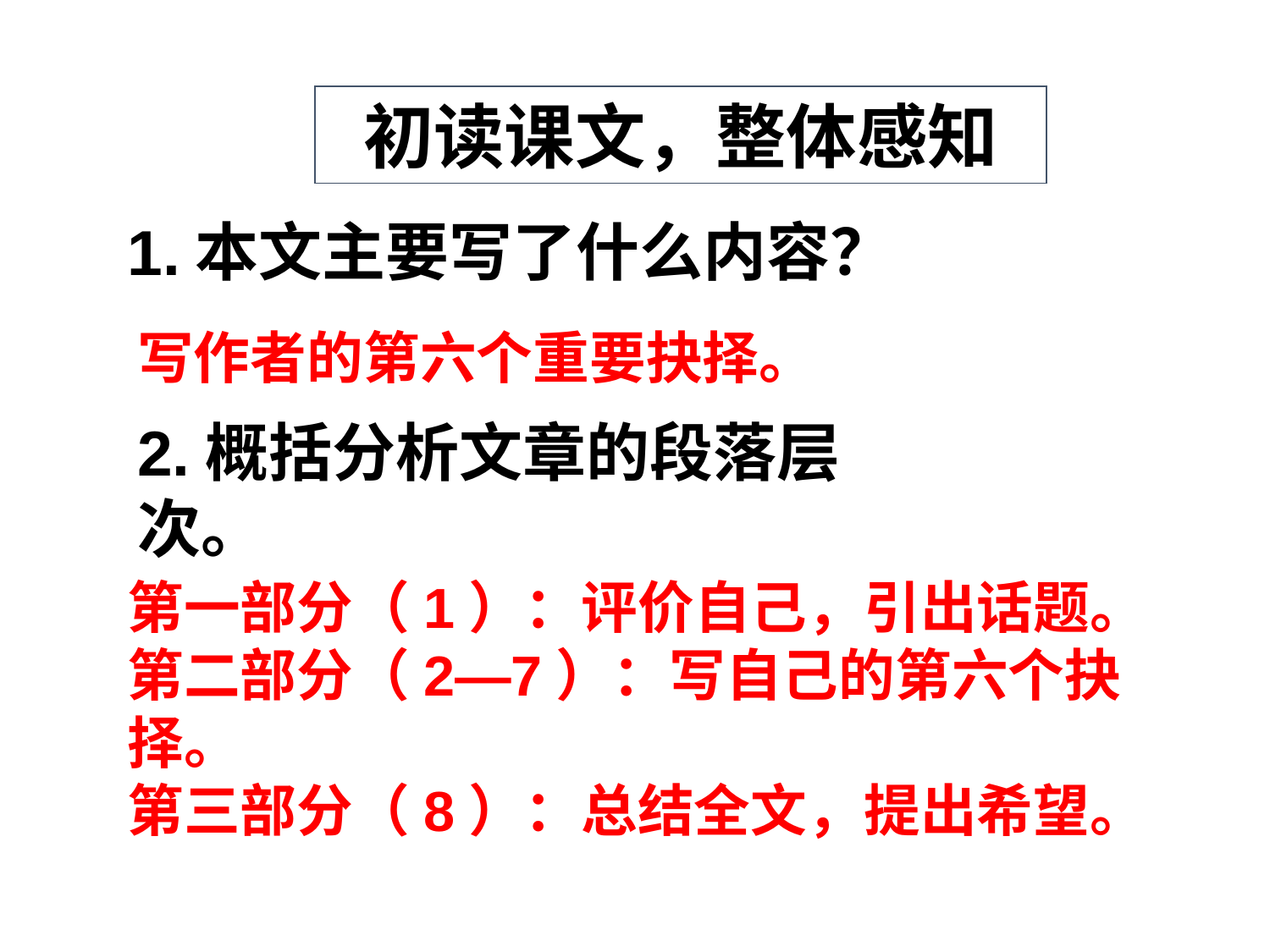

初读课文，整体感知
1.本文主要写了什么内容？
写作者的第六个重要抉择。
2.概括分析文章的段落层次。
第一部分（1）：评价自己，引出话题。
第二部分（2—7）：写自己的第六个抉择。
第三部分（8）：总结全文，提出希望。